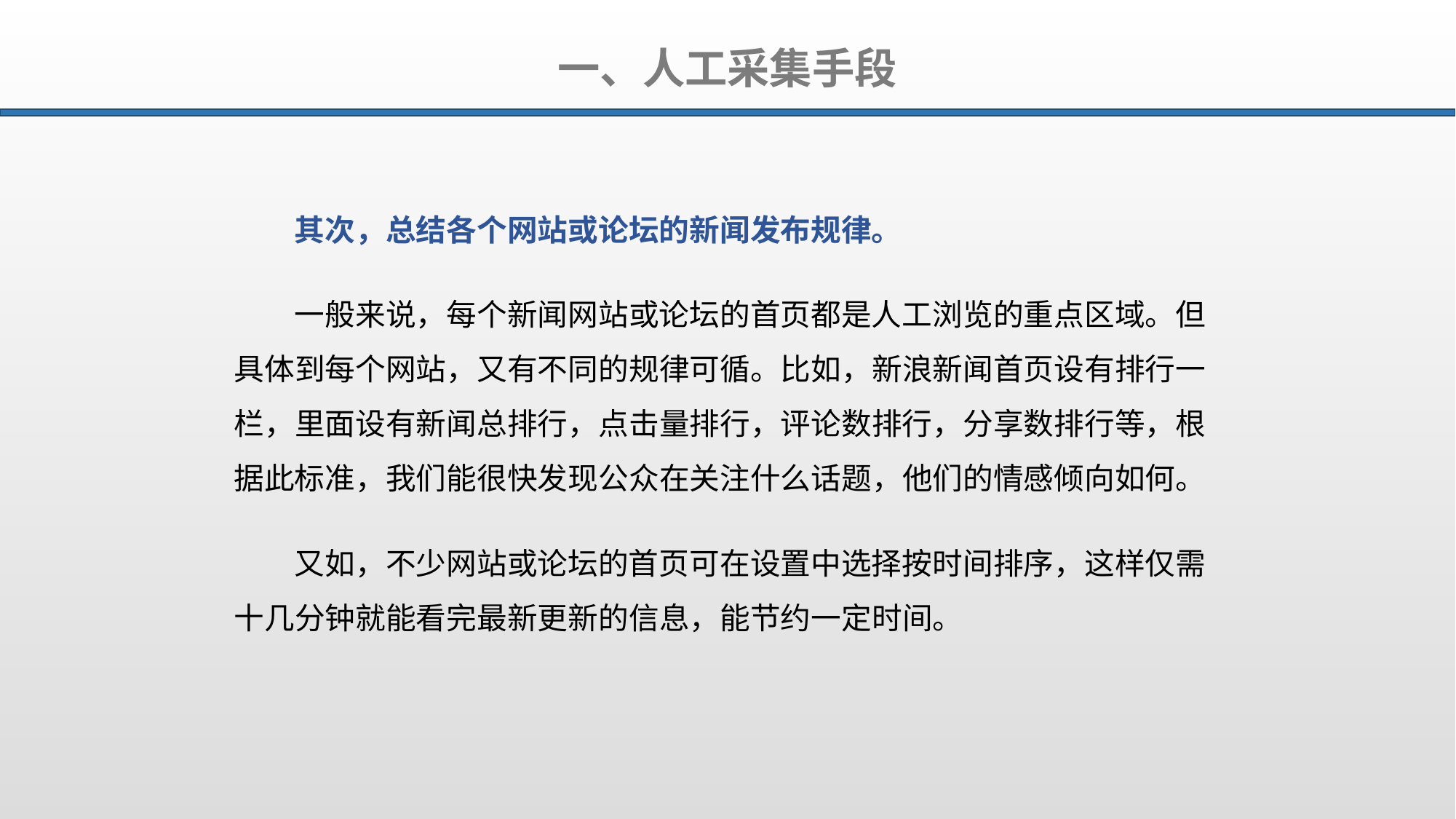

一、人工采集手段

其次，总结各个网站或论坛的新闻发布规律。
一般来说，每个新闻网站或论坛的首页都是人工浏览的重点区域。但具体到每个网站，又有不同的规律可循。比如，新浪新闻首页设有排行一栏，里面设有新闻总排行，点击量排行，评论数排行，分享数排行等，根据此标准，我们能很快发现公众在关注什么话题，他们的情感倾向如何。
又如，不少网站或论坛的首页可在设置中选择按时间排序，这样仅需十几分钟就能看完最新更新的信息，能节约一定时间。